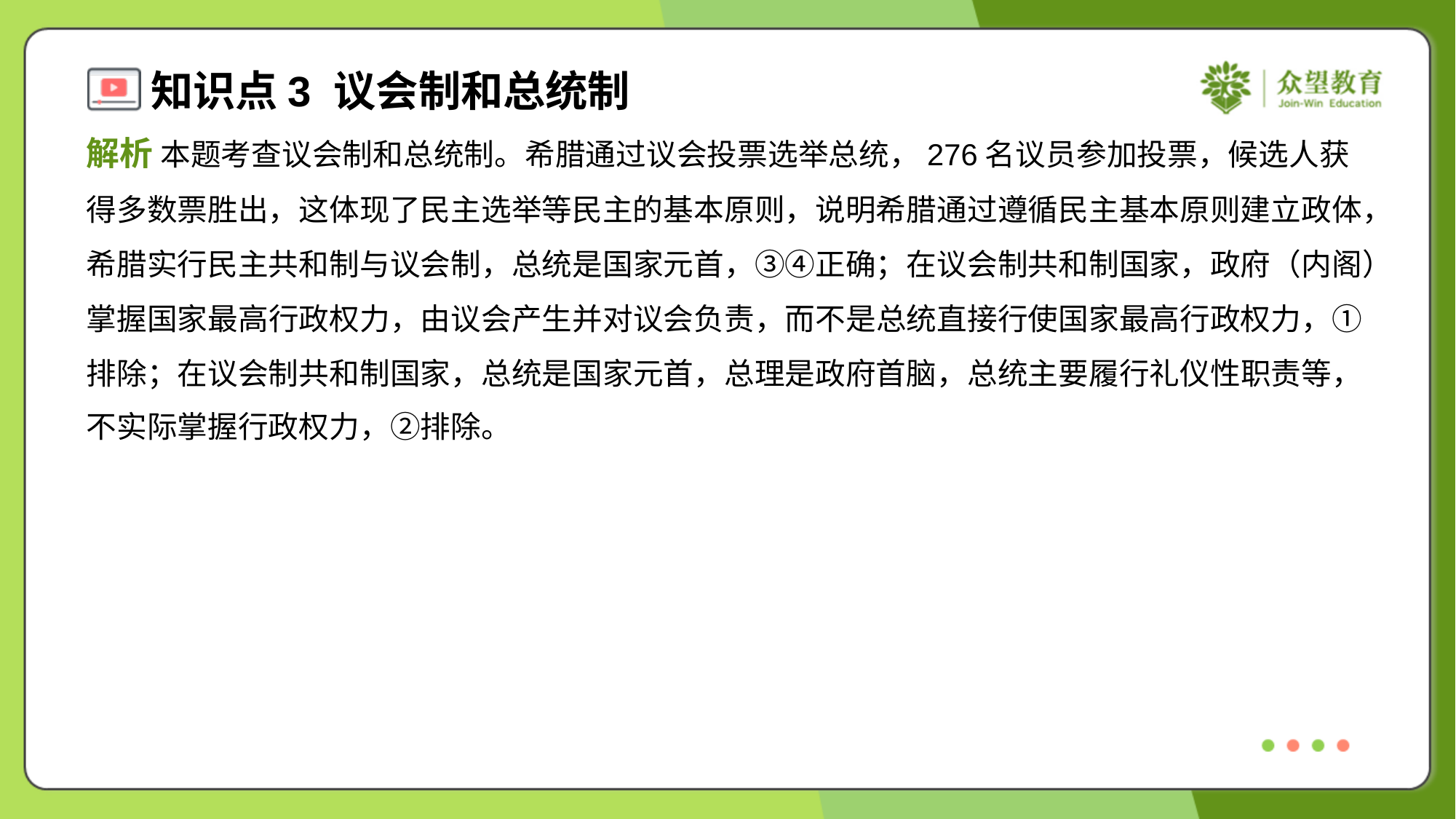

解析 本题考查议会制和总统制。希腊通过议会投票选举总统，276名议员参加投票，候选人获
得多数票胜出，这体现了民主选举等民主的基本原则，说明希腊通过遵循民主基本原则建立政体，
希腊实行民主共和制与议会制，总统是国家元首，③④正确；在议会制共和制国家，政府（内阁）
掌握国家最高行政权力，由议会产生并对议会负责，而不是总统直接行使国家最高行政权力，①
排除；在议会制共和制国家，总统是国家元首，总理是政府首脑，总统主要履行礼仪性职责等，
不实际掌握行政权力，②排除。